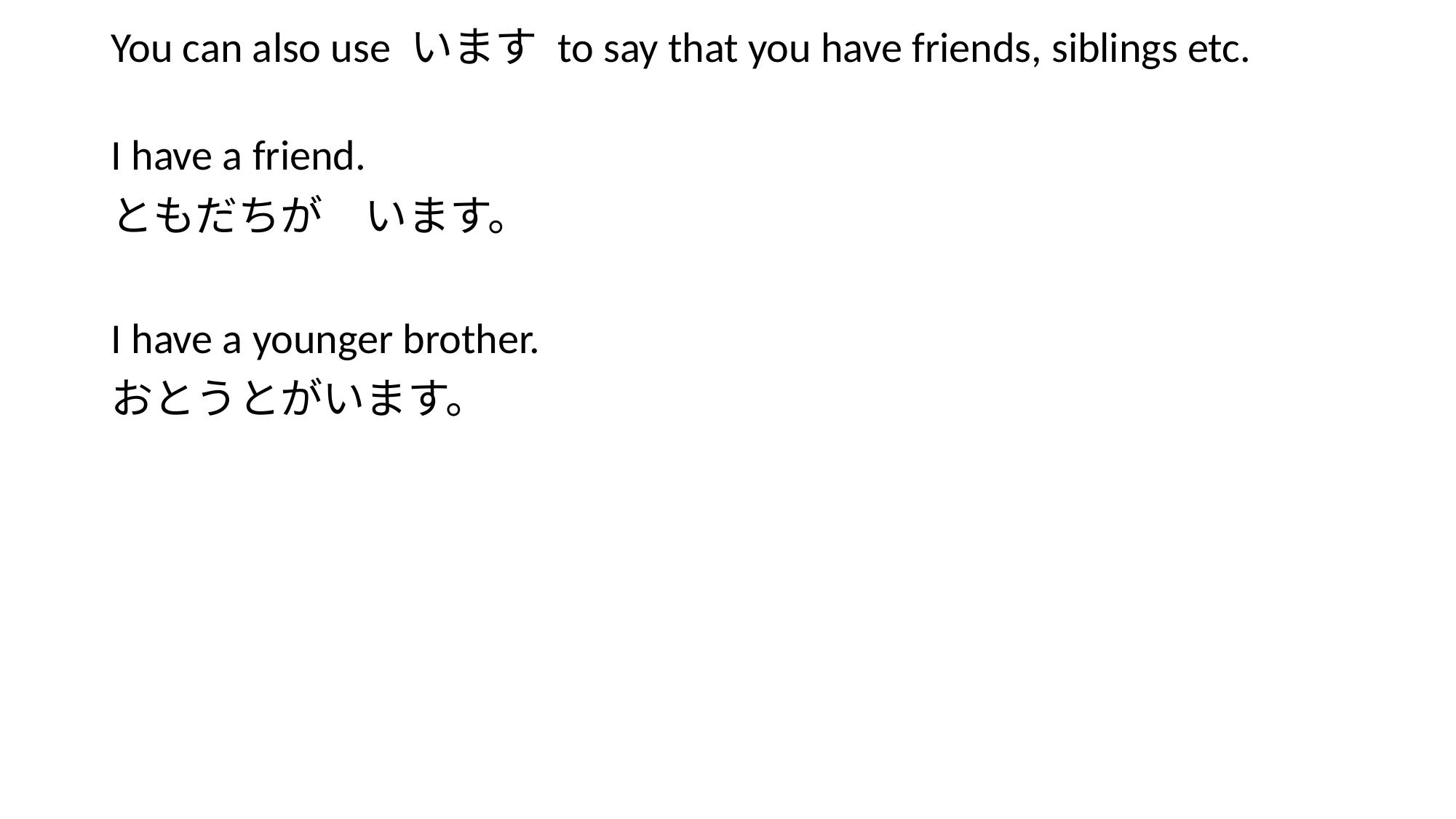

# You can also use います to say that you have friends, siblings etc.
I have a friend.
ともだちが　います。

I have a younger brother.
おとうとがいます。